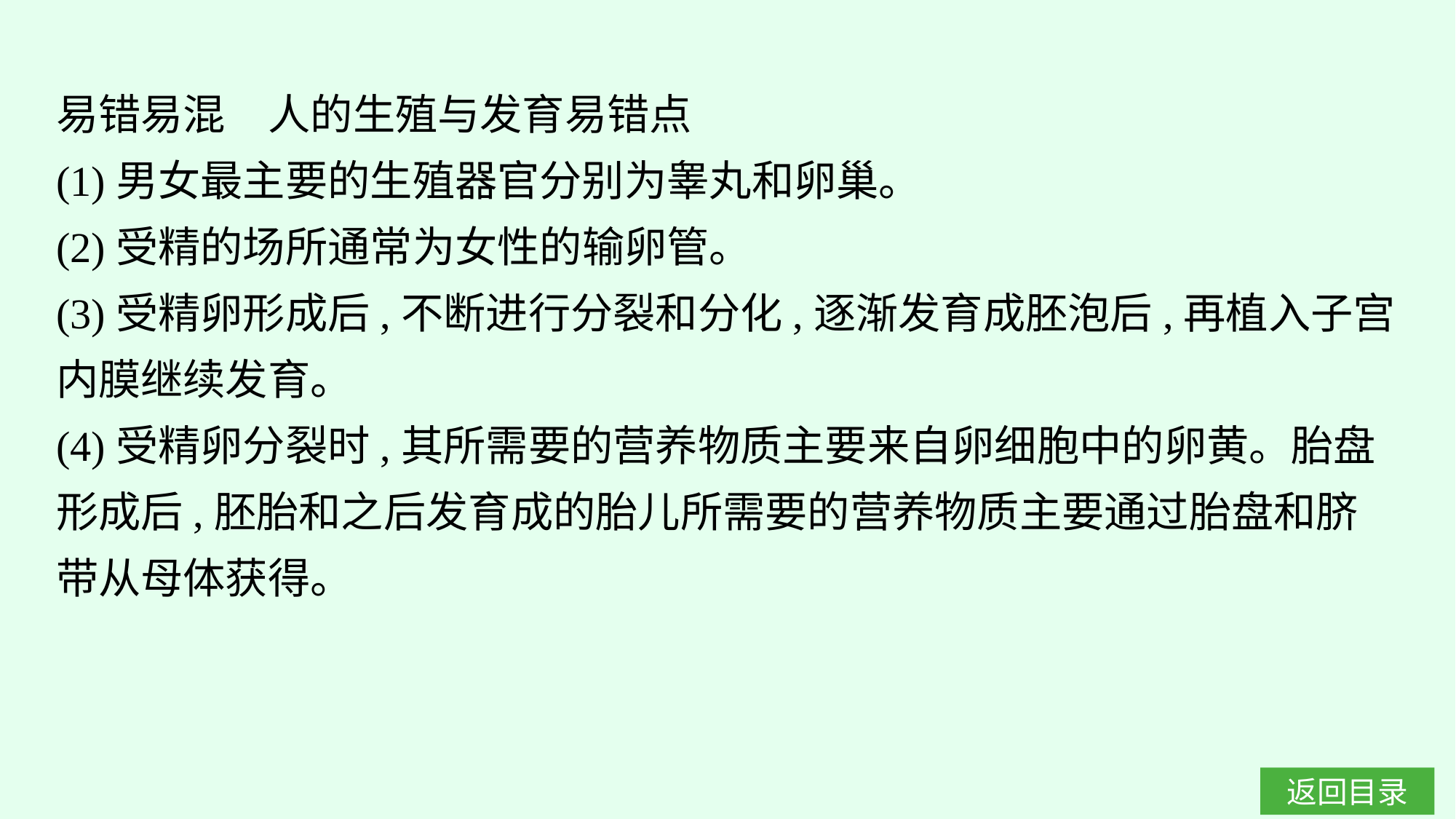

易错易混　人的生殖与发育易错点
(1)男女最主要的生殖器官分别为睾丸和卵巢。
(2)受精的场所通常为女性的输卵管。
(3)受精卵形成后,不断进行分裂和分化,逐渐发育成胚泡后,再植入子宫内膜继续发育。
(4)受精卵分裂时,其所需要的营养物质主要来自卵细胞中的卵黄。胎盘形成后,胚胎和之后发育成的胎儿所需要的营养物质主要通过胎盘和脐带从母体获得。